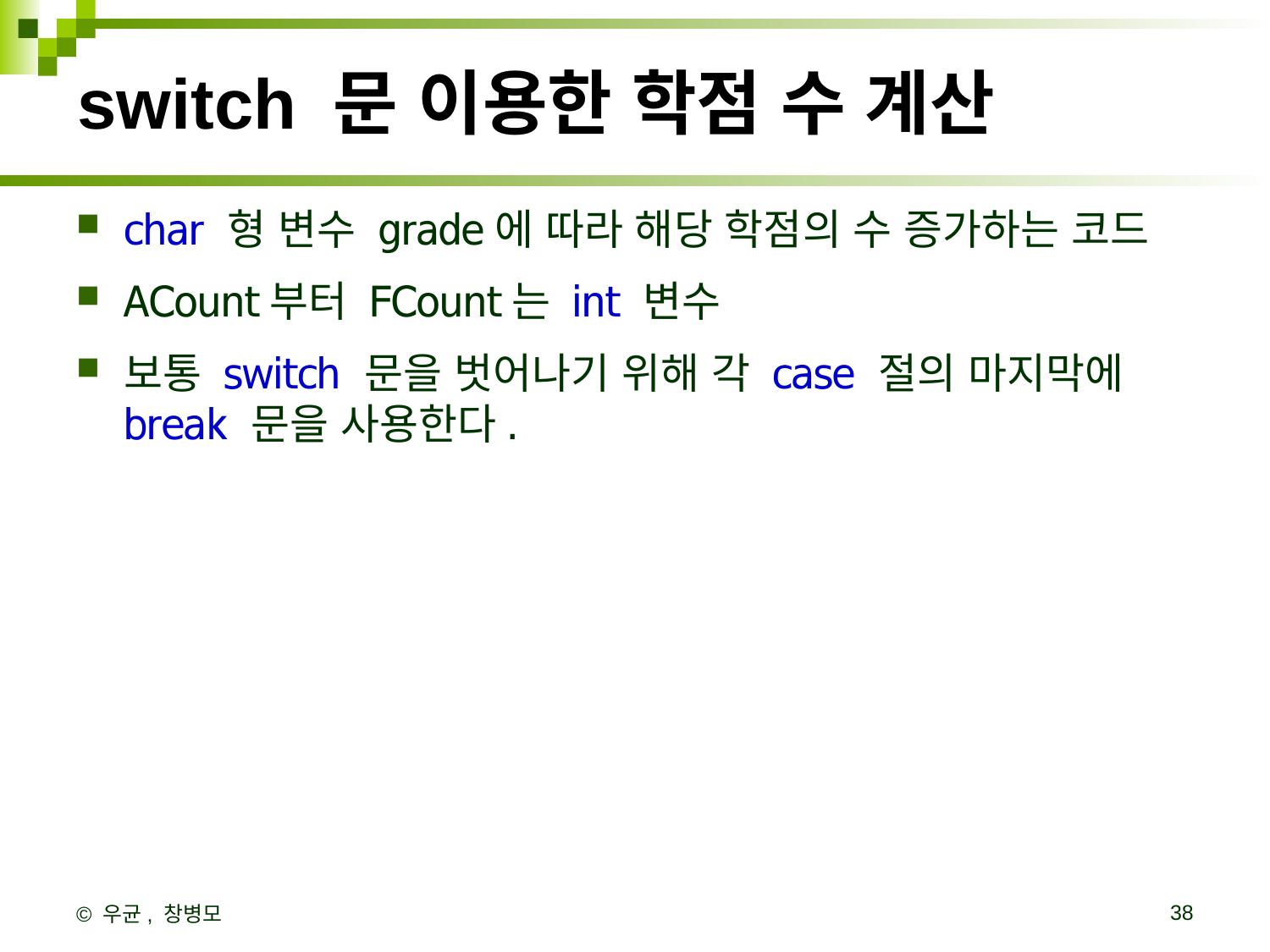

# switch 문 이용한 학점 수 계산
char 형 변수 grade에 따라 해당 학점의 수 증가하는 코드
ACount부터 FCount는 int 변수
보통 switch 문을 벗어나기 위해 각 case 절의 마지막에 break 문을 사용한다.
© 우균, 창병모
38